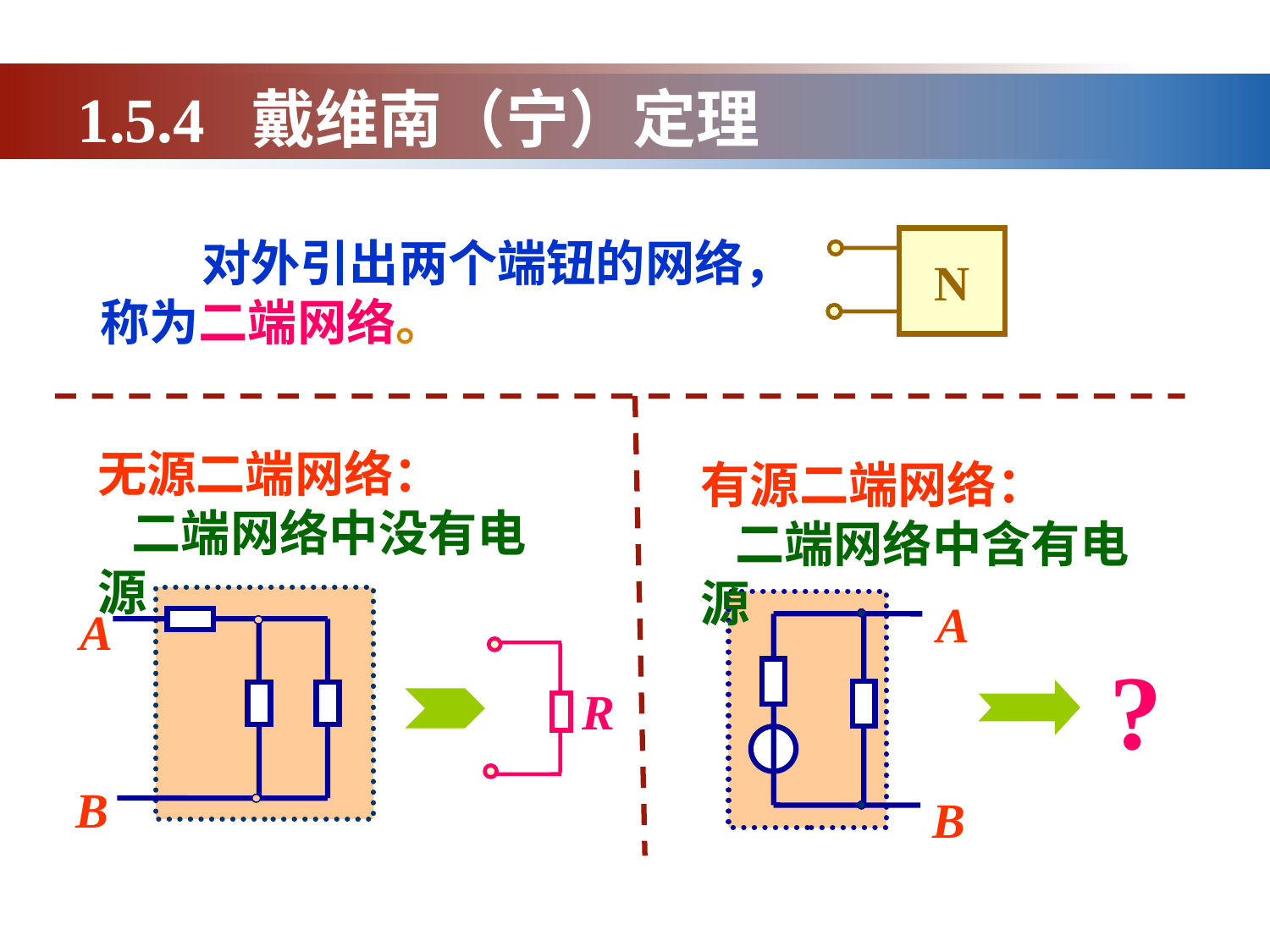

1.5.4  戴维南（宁）定理
        对外引出两个端钮的网络，称为二端网络。
N

无源二端网络：
  二端网络中没有电源
有源二端网络：
  二端网络中含有电源

A

B

A

B

?

R